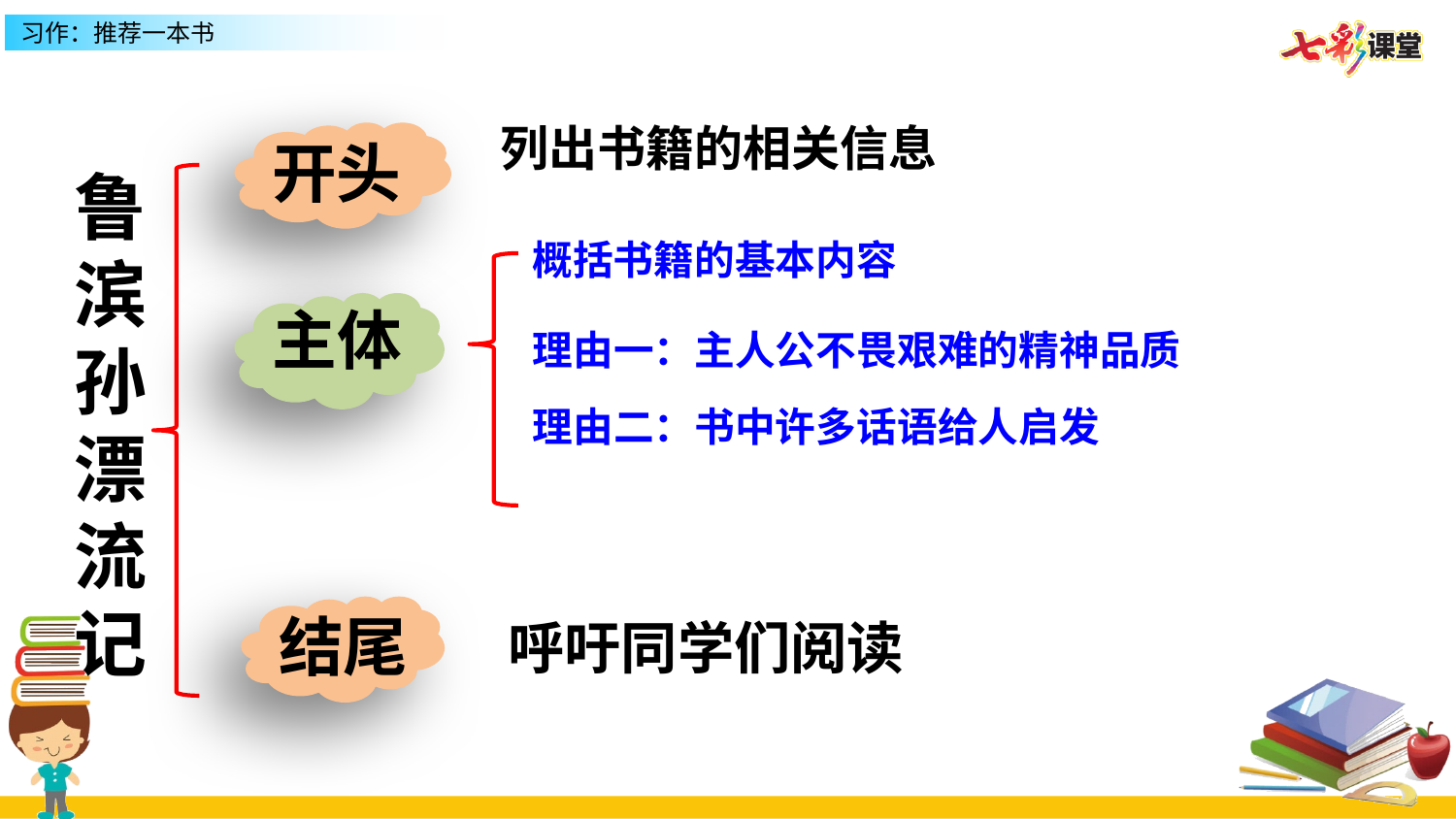

列出书籍的相关信息

开头
鲁滨孙漂流记

概括书籍的基本内容

主体

理由一：主人公不畏艰难的精神品质
理由二：书中许多话语给人启发

结尾
呼吁同学们阅读